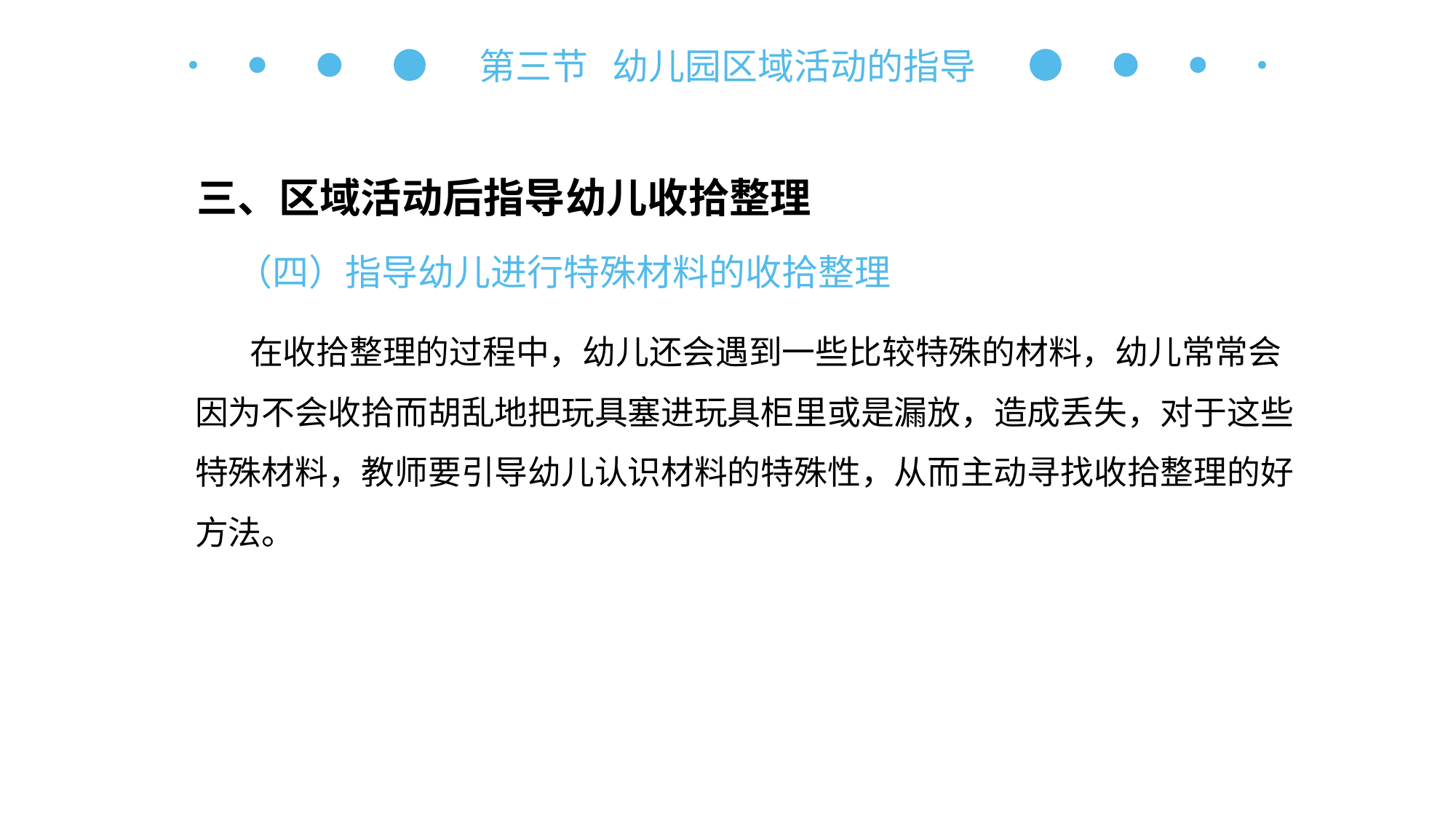

第三节   幼儿园区域活动的指导

三、区域活动后指导幼儿收拾整理
（四）指导幼儿进行特殊材料的收拾整理
在收拾整理的过程中，幼儿还会遇到一些比较特殊的材料，幼儿常常会因为不会收拾而胡乱地把玩具塞进玩具柜里或是漏放，造成丢失，对于这些特殊材料，教师要引导幼儿认识材料的特殊性，从而主动寻找收拾整理的好方法。